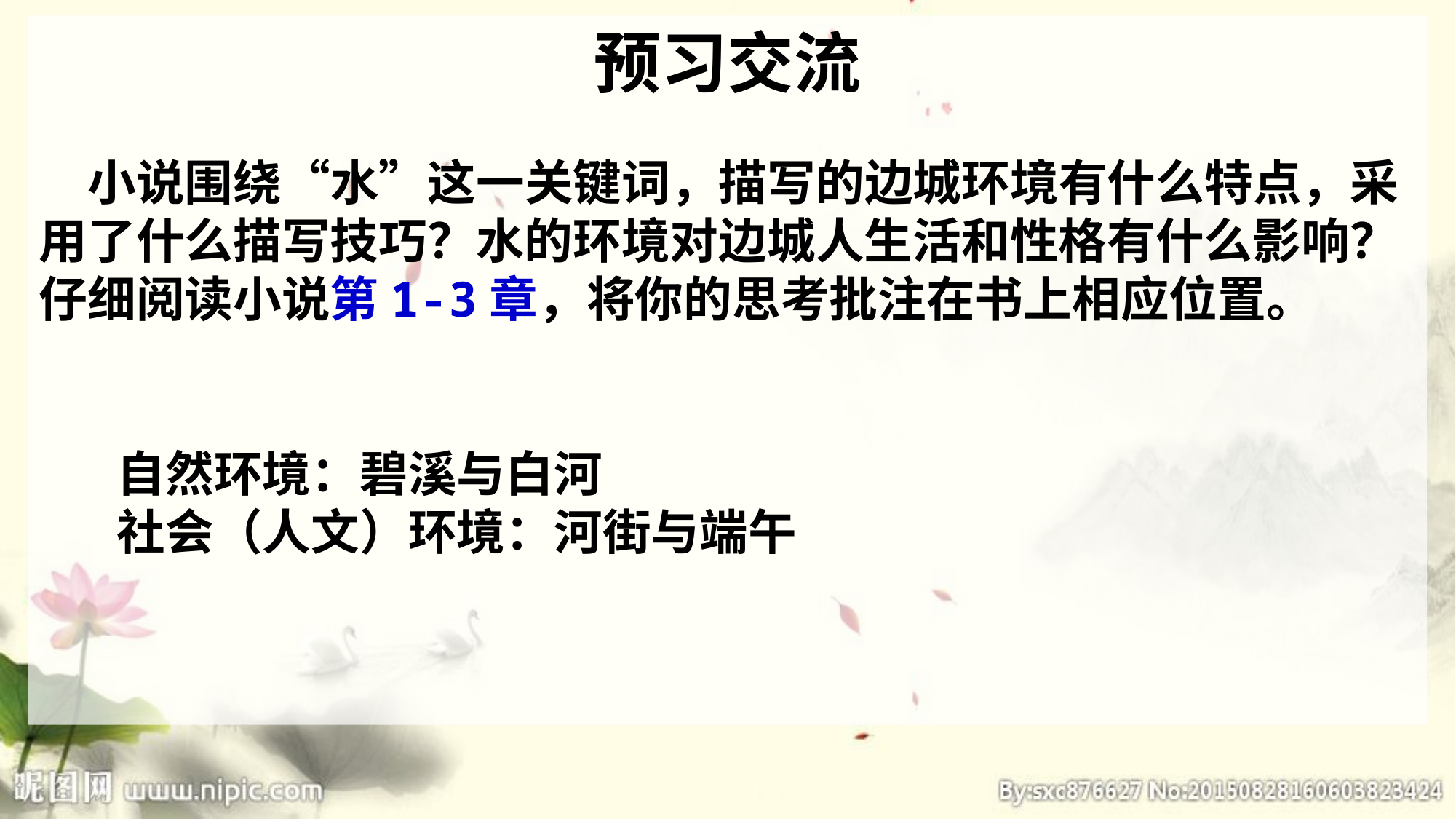

预习交流

    小说围绕“水”这一关键词，描写的边城环境有什么特点，采用了什么描写技巧？水的环境对边城人生活和性格有什么影响？仔细阅读小说第1-3章，将你的思考批注在书上相应位置。

      自然环境：碧溪与白河
      社会（人文）环境：河街与端午